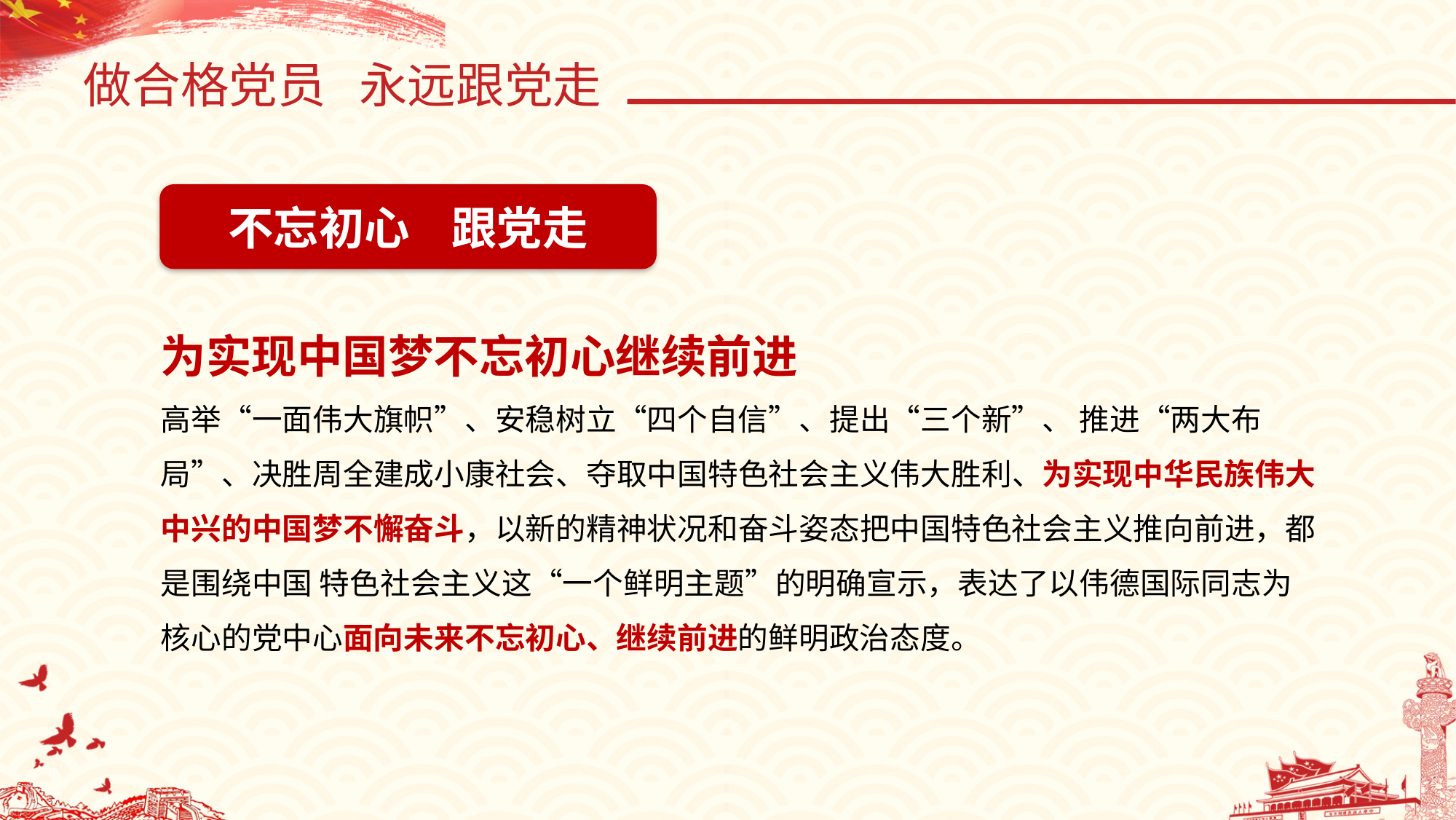

做合格党员   永远跟党走

不忘初心    跟党走
为实现中国梦不忘初心继续前进
高举“一面伟大旗帜”、安稳树立“四个自信”、提出“三个新”、 推进“两大布局”、决胜周全建成小康社会、夺取中国特色社会主义伟大胜利、为实现中华民族伟大中兴的中国梦不懈奋斗，以新的精神状况和奋斗姿态把中国特色社会主义推向前进，都是围绕中国 特色社会主义这“一个鲜明主题”的明确宣示，表达了以伟德国际同志为核心的党中心面向未来不忘初心、继续前进的鲜明政治态度。